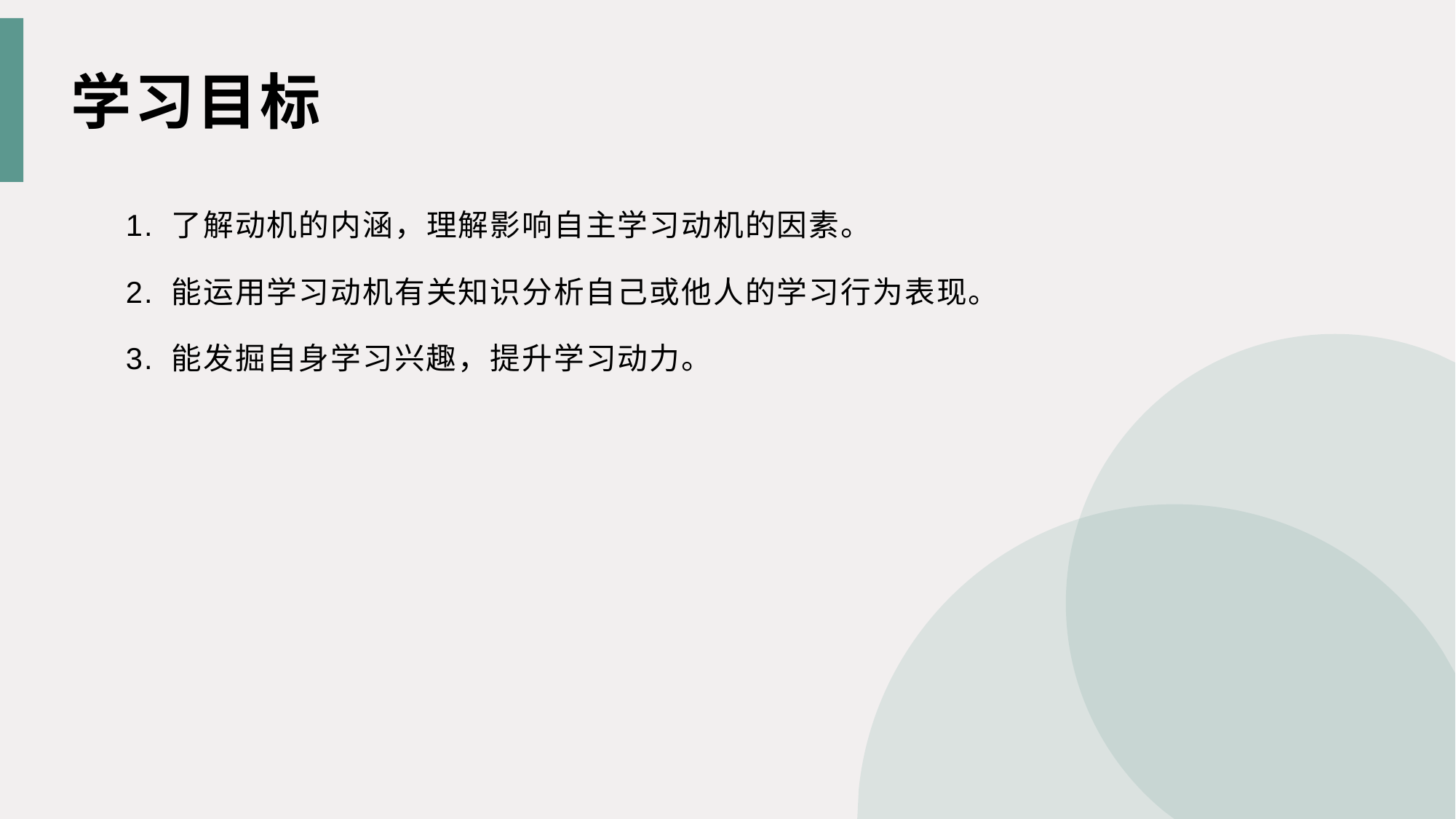

学习目标
1. 了解动机的内涵，理解影响自主学习动机的因素。
2. 能运用学习动机有关知识分析自己或他人的学习行为表现。
3. 能发掘自身学习兴趣，提升学习动力。